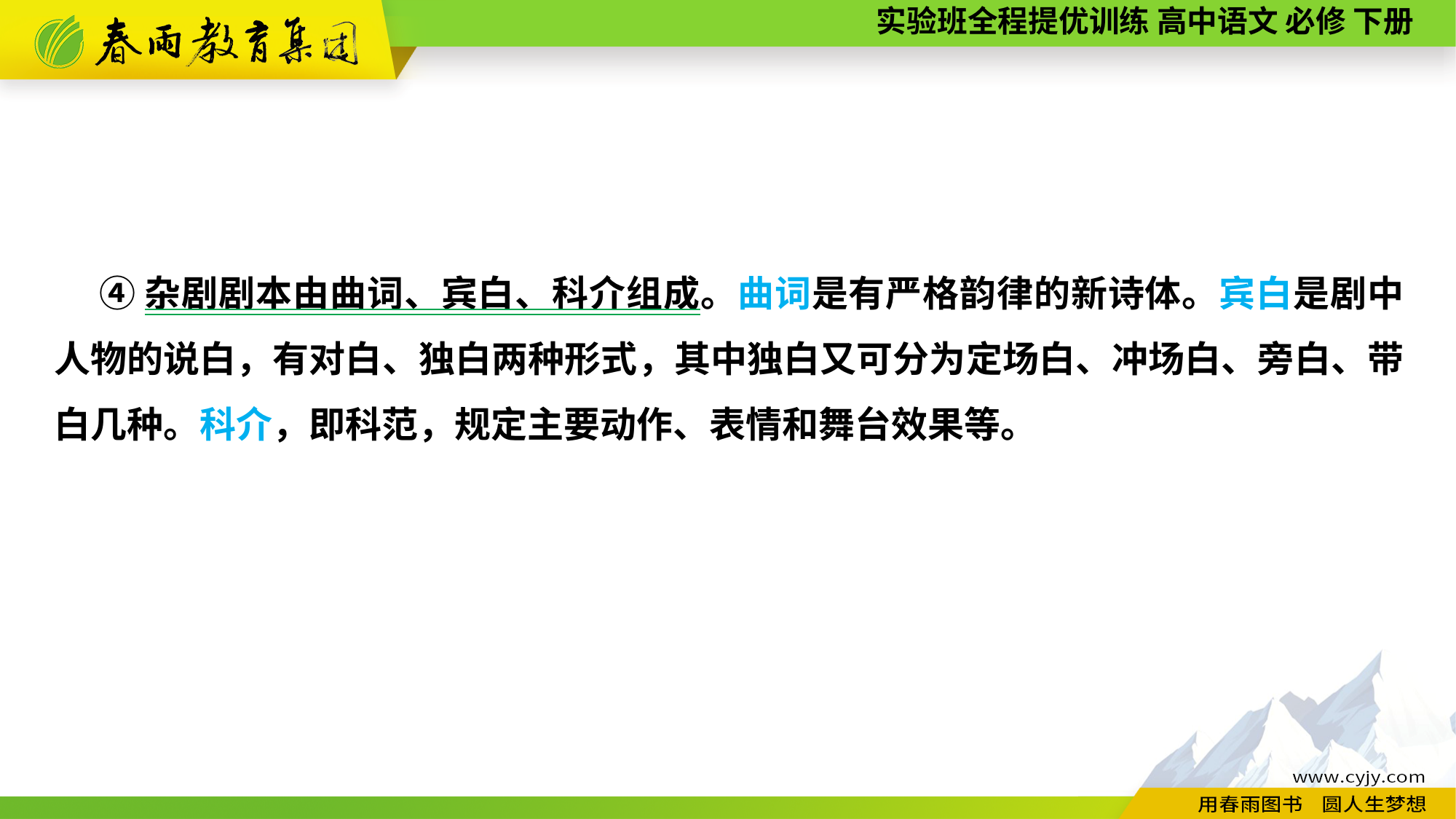

④杂剧剧本由曲词、宾白、科介组成。曲词是有严格韵律的新诗体。宾白是剧中人物的说白，有对白、独白两种形式，其中独白又可分为定场白、冲场白、旁白、带白几种。科介，即科范，规定主要动作、表情和舞台效果等。